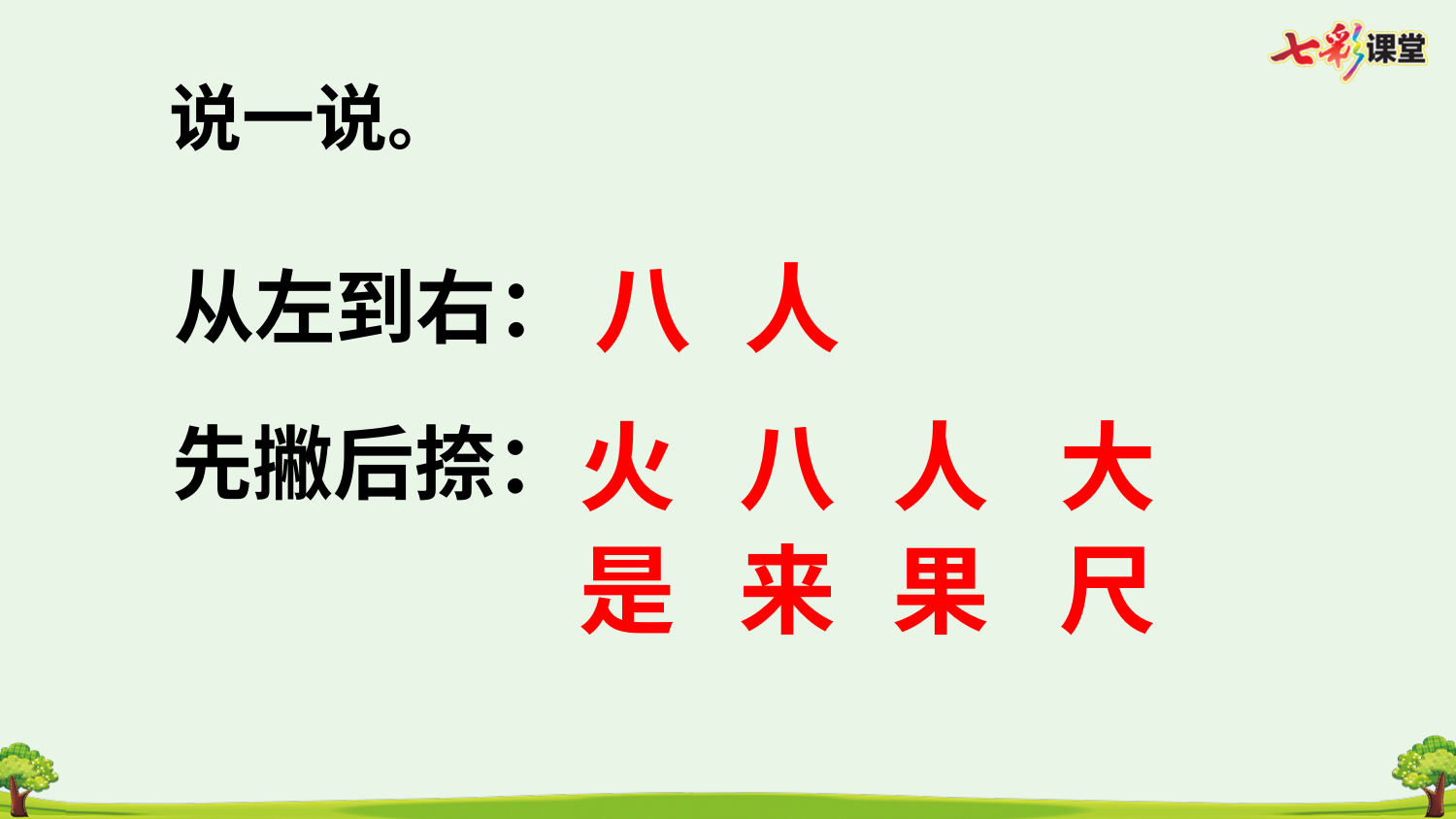

说一说。
八
人
从左到右：
大
人
八
火
先撇后捺：
来
尺
是
果